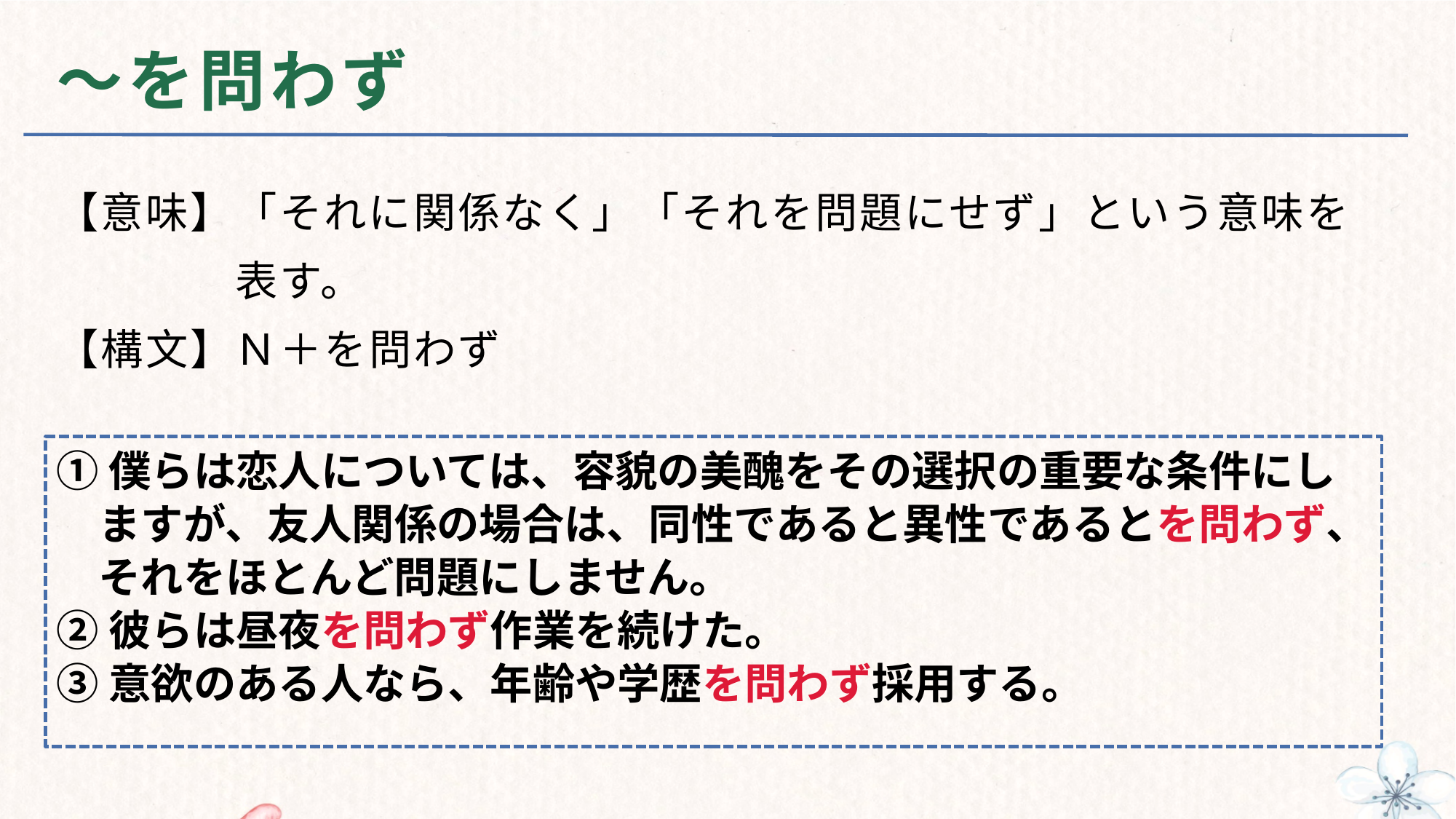

# ～を問わず
【意味】「それに関係なく」「それを問題にせず」という意味を
　　　　表す。
【構文】Ｎ＋を問わず
①僕らは恋人については、容貌の美醜をその選択の重要な条件にし
　ますが、友人関係の場合は、同性であると異性であるとを問わず、
　それをほとんど問題にしません。
②彼らは昼夜を問わず作業を続けた。
③意欲のある人なら、年齢や学歴を問わず採用する。